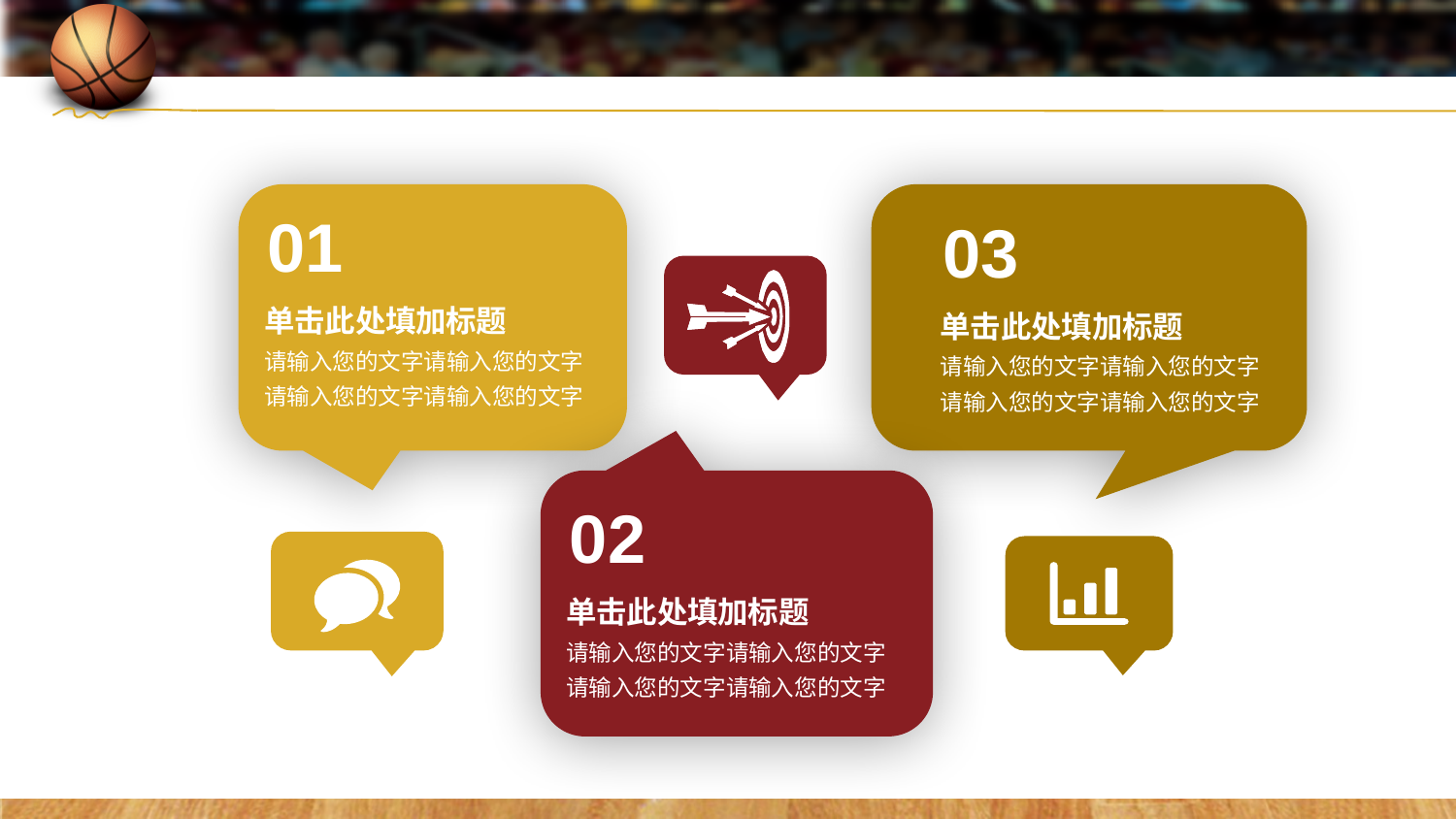

#

01
03

单击此处填加标题
请输入您的文字请输入您的文字
请输入您的文字请输入您的文字
单击此处填加标题
请输入您的文字请输入您的文字
请输入您的文字请输入您的文字

02

单击此处填加标题
请输入您的文字请输入您的文字
请输入您的文字请输入您的文字